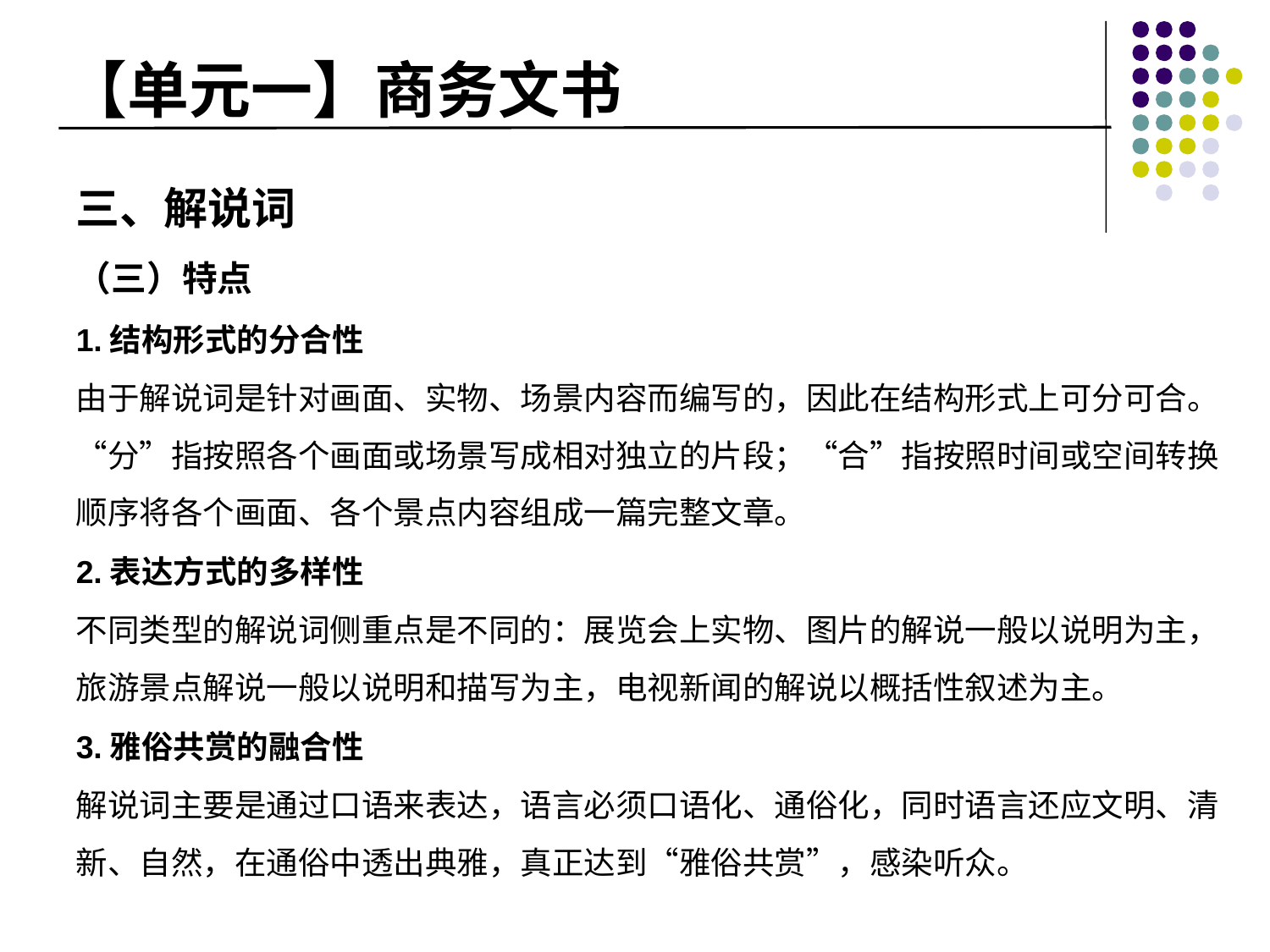

# 【单元一】商务文书
三、解说词
（三）特点
1.结构形式的分合性
由于解说词是针对画面、实物、场景内容而编写的，因此在结构形式上可分可合。“分”指按照各个画面或场景写成相对独立的片段；“合”指按照时间或空间转换顺序将各个画面、各个景点内容组成一篇完整文章。
2.表达方式的多样性
不同类型的解说词侧重点是不同的：展览会上实物、图片的解说一般以说明为主，旅游景点解说一般以说明和描写为主，电视新闻的解说以概括性叙述为主。
3.雅俗共赏的融合性
解说词主要是通过口语来表达，语言必须口语化、通俗化，同时语言还应文明、清新、自然，在通俗中透出典雅，真正达到“雅俗共赏”，感染听众。